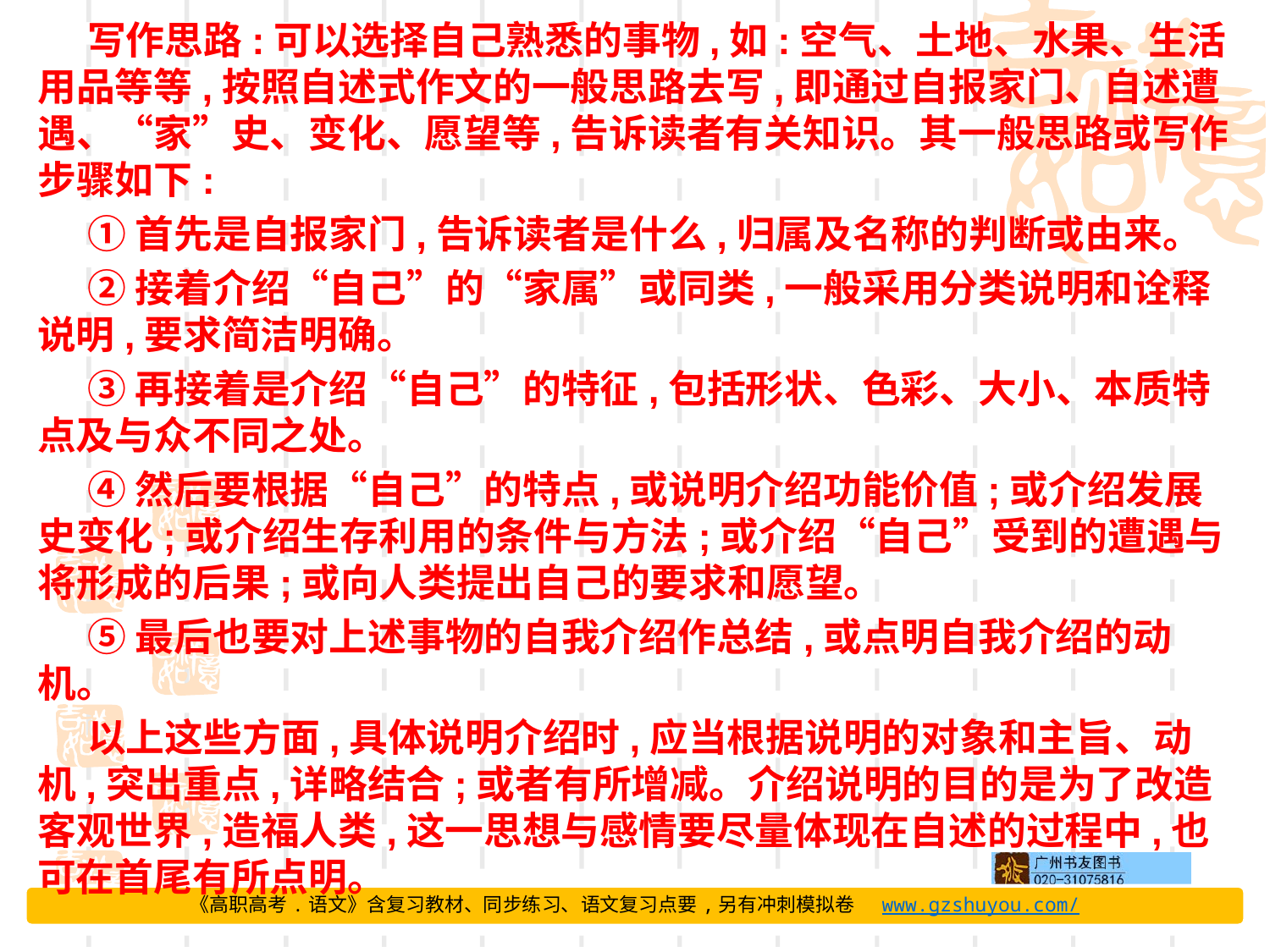

写作思路:可以选择自己熟悉的事物,如:空气、土地、水果、生活用品等等,按照自述式作文的一般思路去写,即通过自报家门、自述遭遇、“家”史、变化、愿望等,告诉读者有关知识。其一般思路或写作步骤如下:
①首先是自报家门,告诉读者是什么,归属及名称的判断或由来。
②接着介绍“自己”的“家属”或同类,一般采用分类说明和诠释说明,要求简洁明确。
③再接着是介绍“自己”的特征,包括形状、色彩、大小、本质特点及与众不同之处。
④然后要根据“自己”的特点,或说明介绍功能价值;或介绍发展史变化;或介绍生存利用的条件与方法;或介绍“自己”受到的遭遇与将形成的后果;或向人类提出自己的要求和愿望。
⑤最后也要对上述事物的自我介绍作总结,或点明自我介绍的动机。
以上这些方面,具体说明介绍时,应当根据说明的对象和主旨、动机,突出重点,详略结合;或者有所增减。介绍说明的目的是为了改造客观世界,造福人类,这一思想与感情要尽量体现在自述的过程中,也可在首尾有所点明。